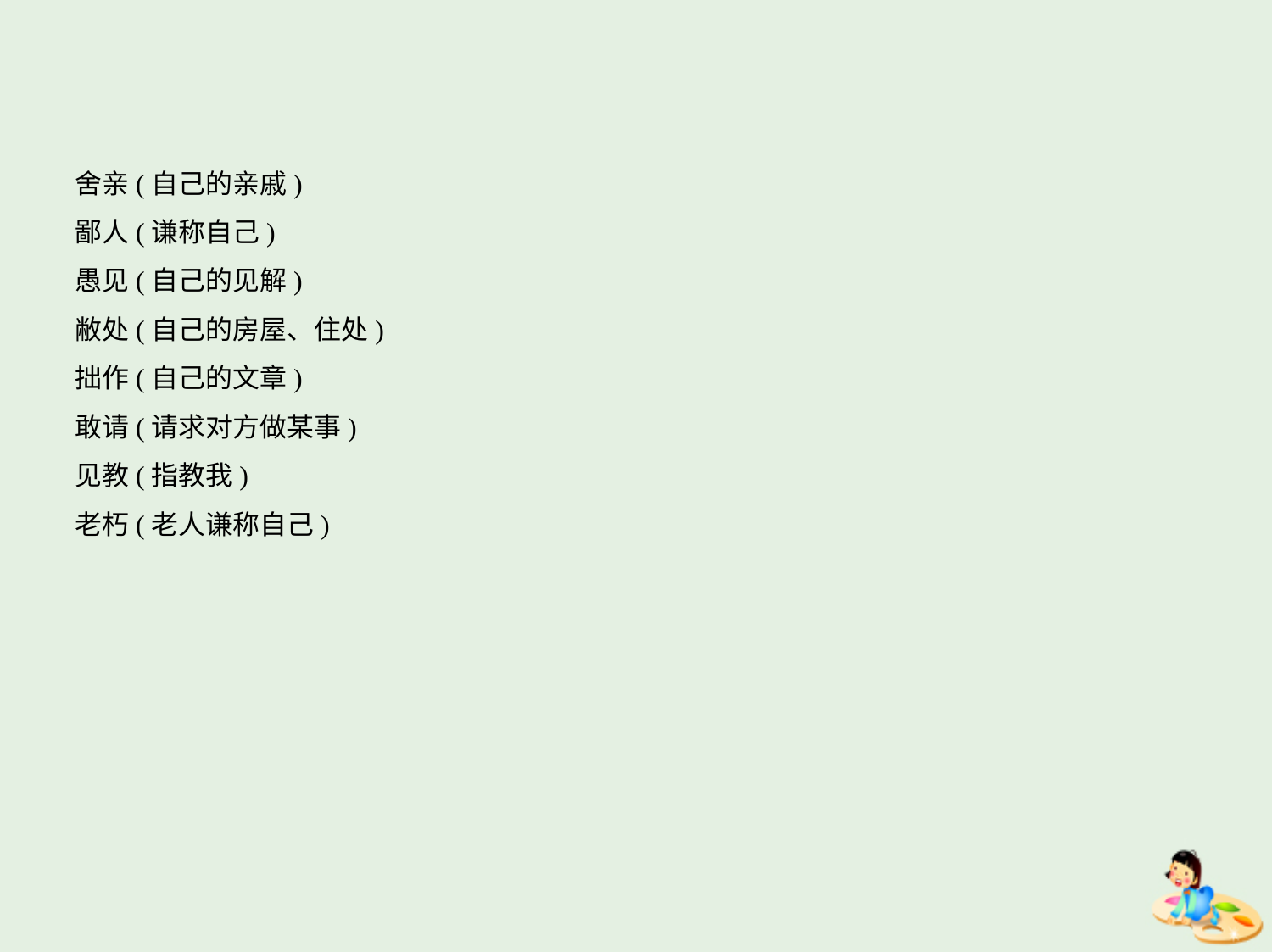

舍亲(自己的亲戚)
鄙人(谦称自己)
愚见(自己的见解)
敝处(自己的房屋、住处)
拙作(自己的文章)
敢请(请求对方做某事)
见教(指教我)
老朽(老人谦称自己)